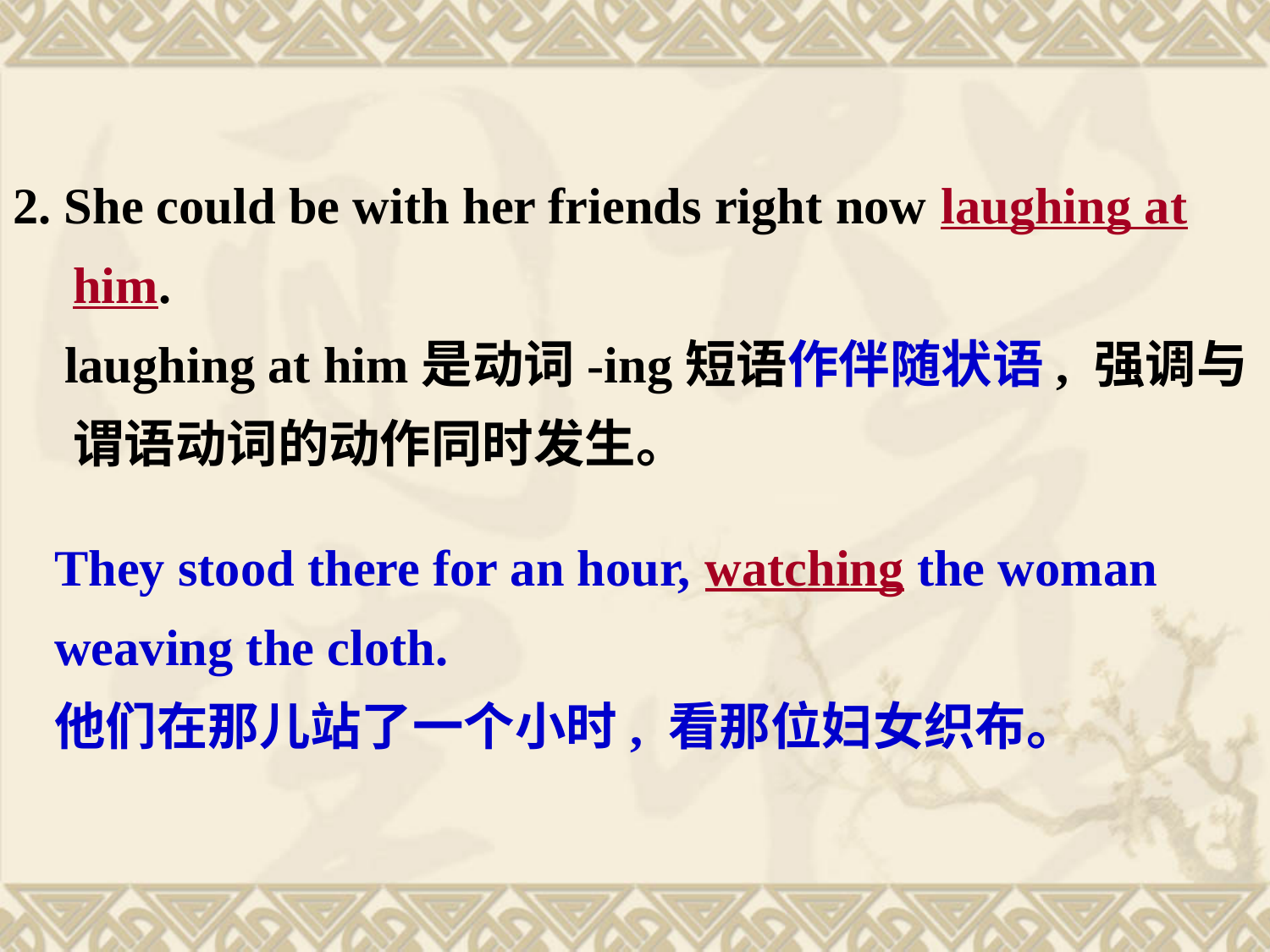

2. She could be with her friends right now laughing at him.
    laughing at him是动词-ing短语作伴随状语, 强调与谓语动词的动作同时发生。
They stood there for an hour, watching the woman weaving the cloth.
他们在那儿站了一个小时, 看那位妇女织布。